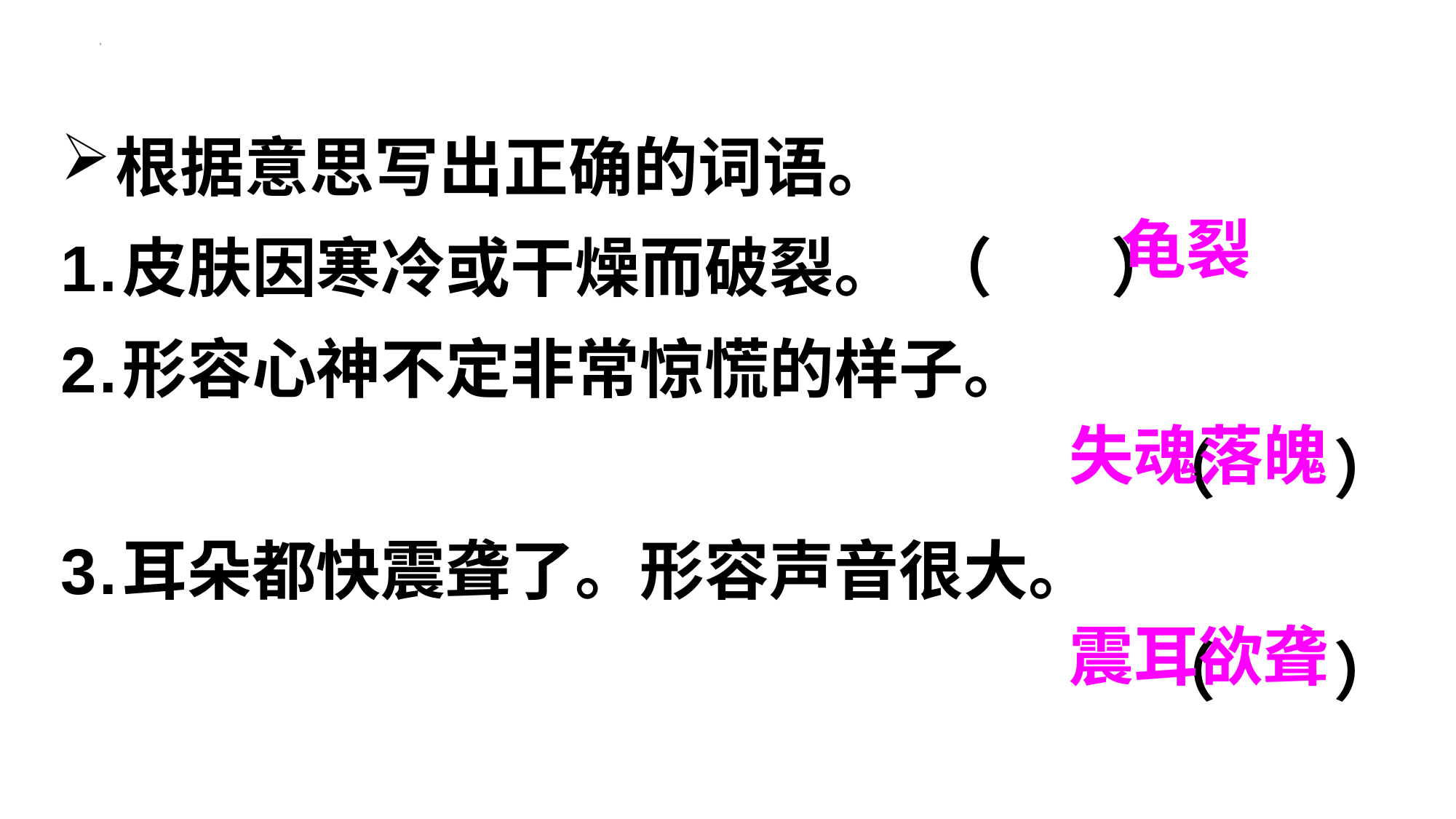

根据意思写出正确的词语。
皮肤因寒冷或干燥而破裂。  （        ）
形容心神不定非常惊慌的样子。
（        ）
耳朵都快震聋了。形容声音很大。
（        ）
龟裂
失魂落魄
震耳欲聋